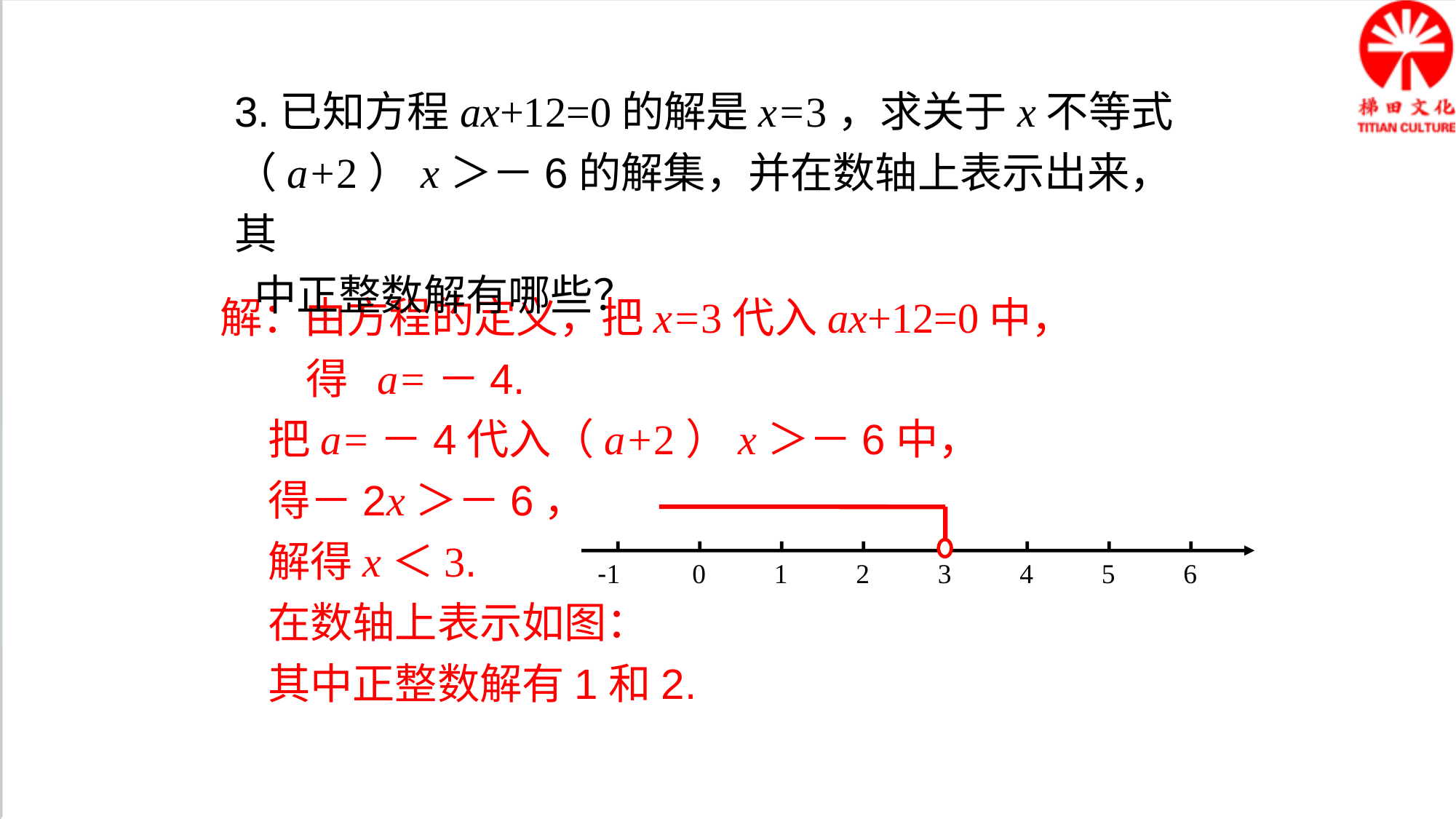

3.已知方程ax+12=0的解是x=3，求关于x不等式
（a+2）x＞－6的解集，并在数轴上表示出来，其
 中正整数解有哪些？
解：由方程的定义，把x=3代入ax+12=0中，
        得  a=－4.
    把a=－4代入（a+2）x＞－6中，
    得－2x＞－6，
    解得x＜3.
    在数轴上表示如图：
    其中正整数解有1和2.

-1
0
1
2
3
4
5
6